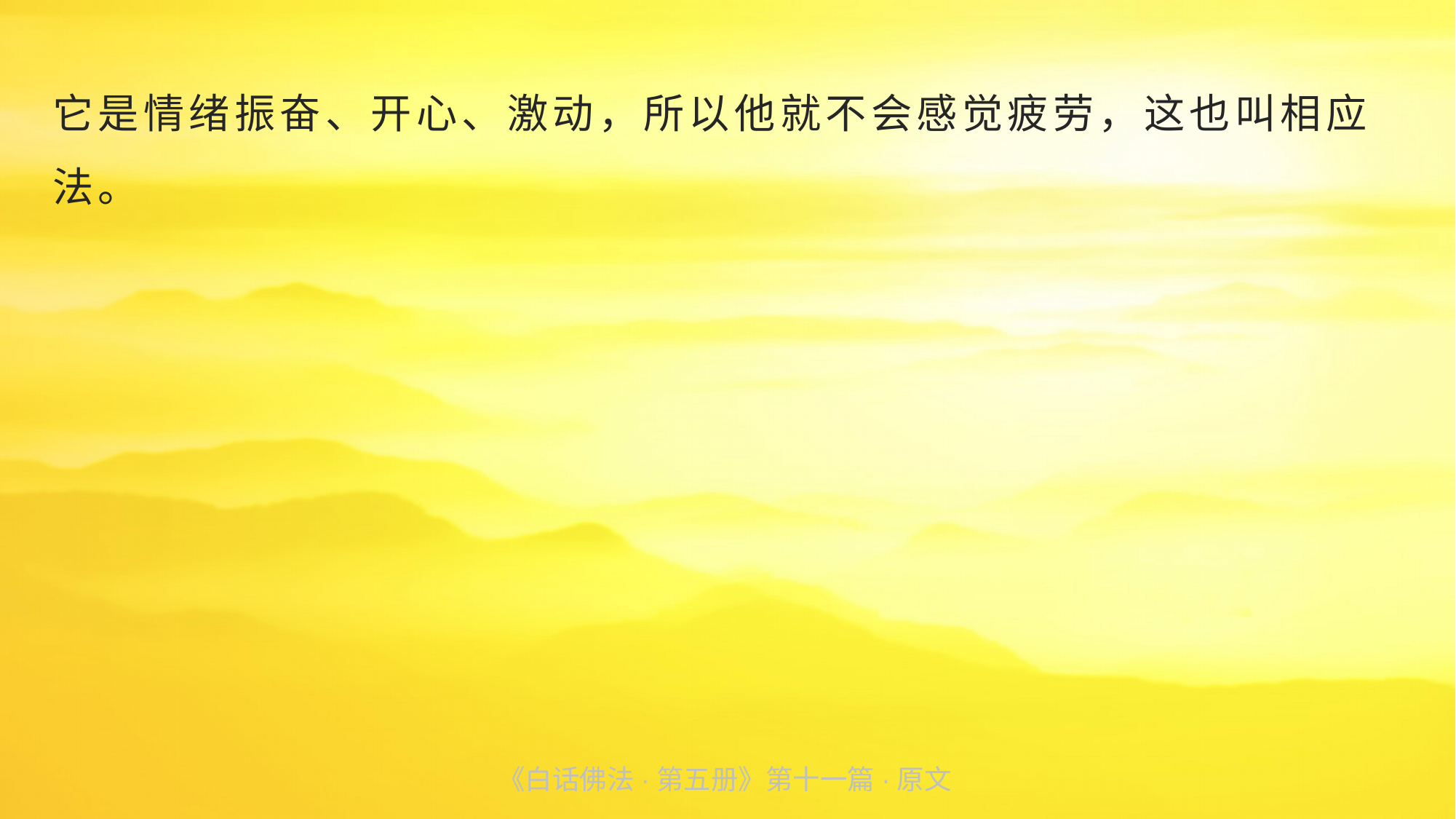

它是情绪振奋、开心、激动，所以他就不会感觉疲劳，这也叫相应法。

《白话佛法·第五册》第十一篇·原文